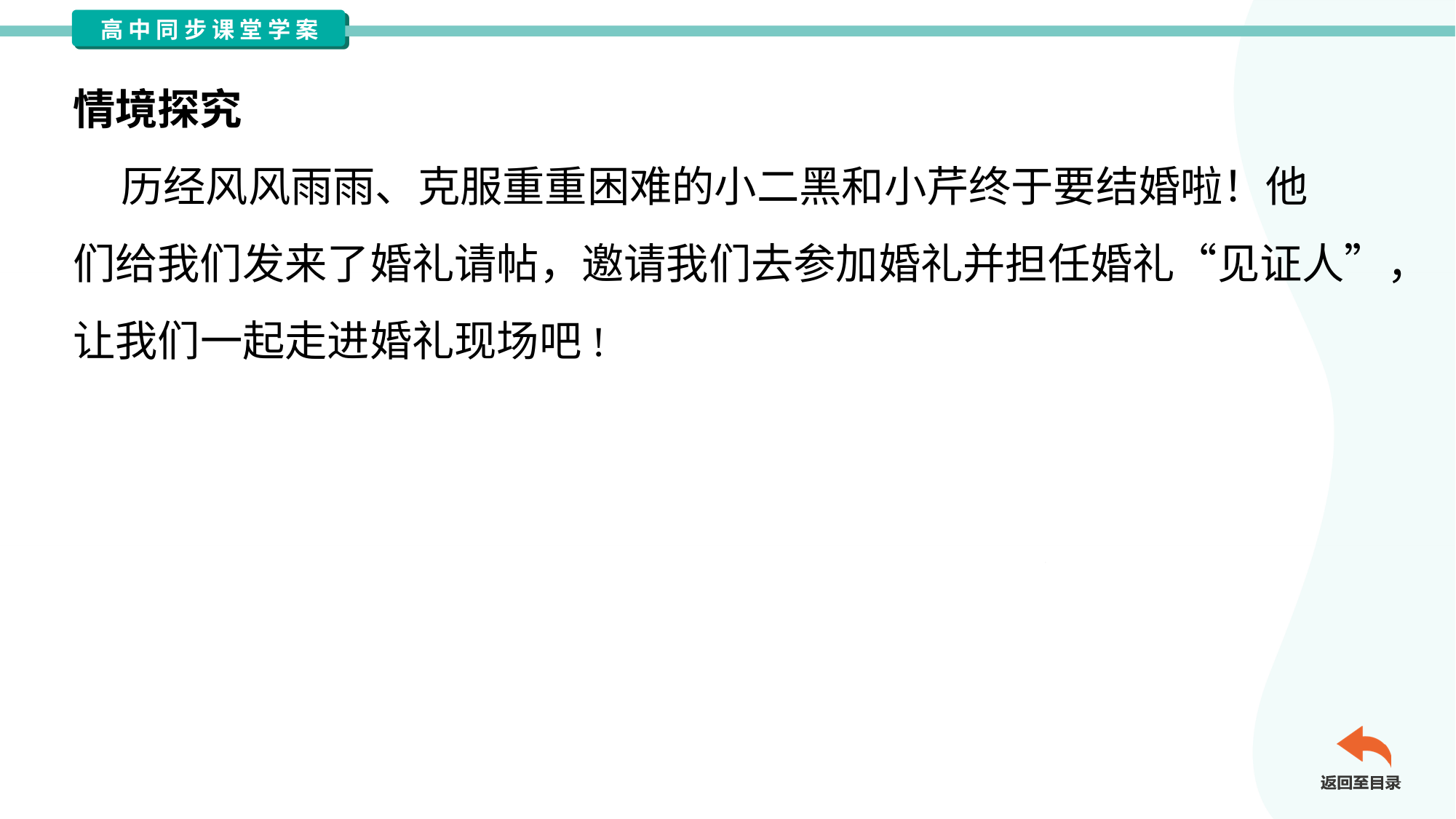

情境探究
    历经风风雨雨、克服重重困难的小二黑和小芹终于要结婚啦！他
们给我们发来了婚礼请帖，邀请我们去参加婚礼并担任婚礼“见证人”，
让我们一起走进婚礼现场吧!